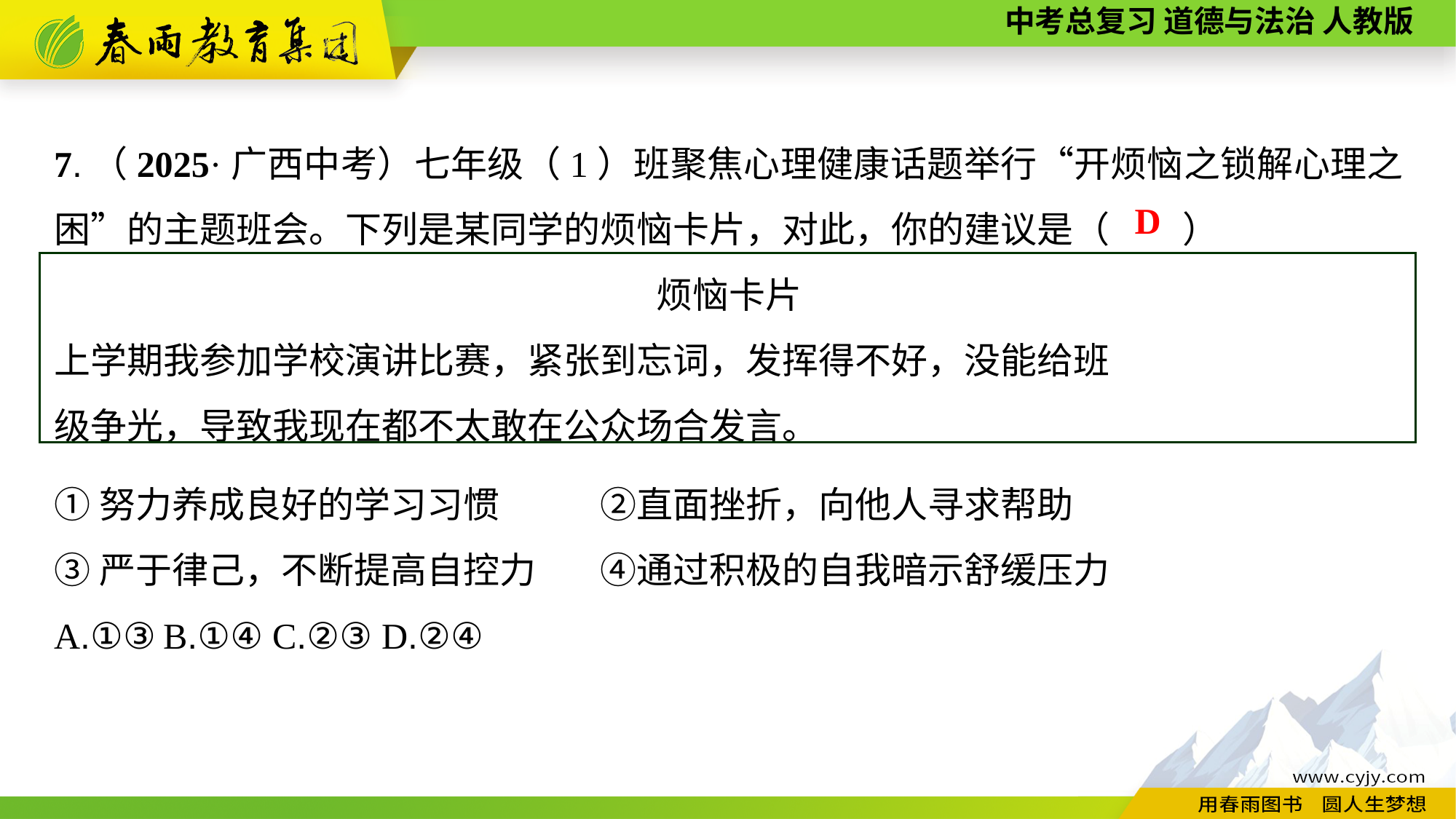

7.（2025·广西中考）七年级（1）班聚焦心理健康话题举行“开烦恼之锁解心理之困”的主题班会。下列是某同学的烦恼卡片，对此，你的建议是（　　）
烦恼卡片
上学期我参加学校演讲比赛，紧张到忘词，发挥得不好，没能给班
级争光，导致我现在都不太敢在公众场合发言。

①努力养成良好的学习习惯	②直面挫折，向他人寻求帮助
③严于律己，不断提高自控力	④通过积极的自我暗示舒缓压力
A.①③	B.①④	C.②③	D.②④
D